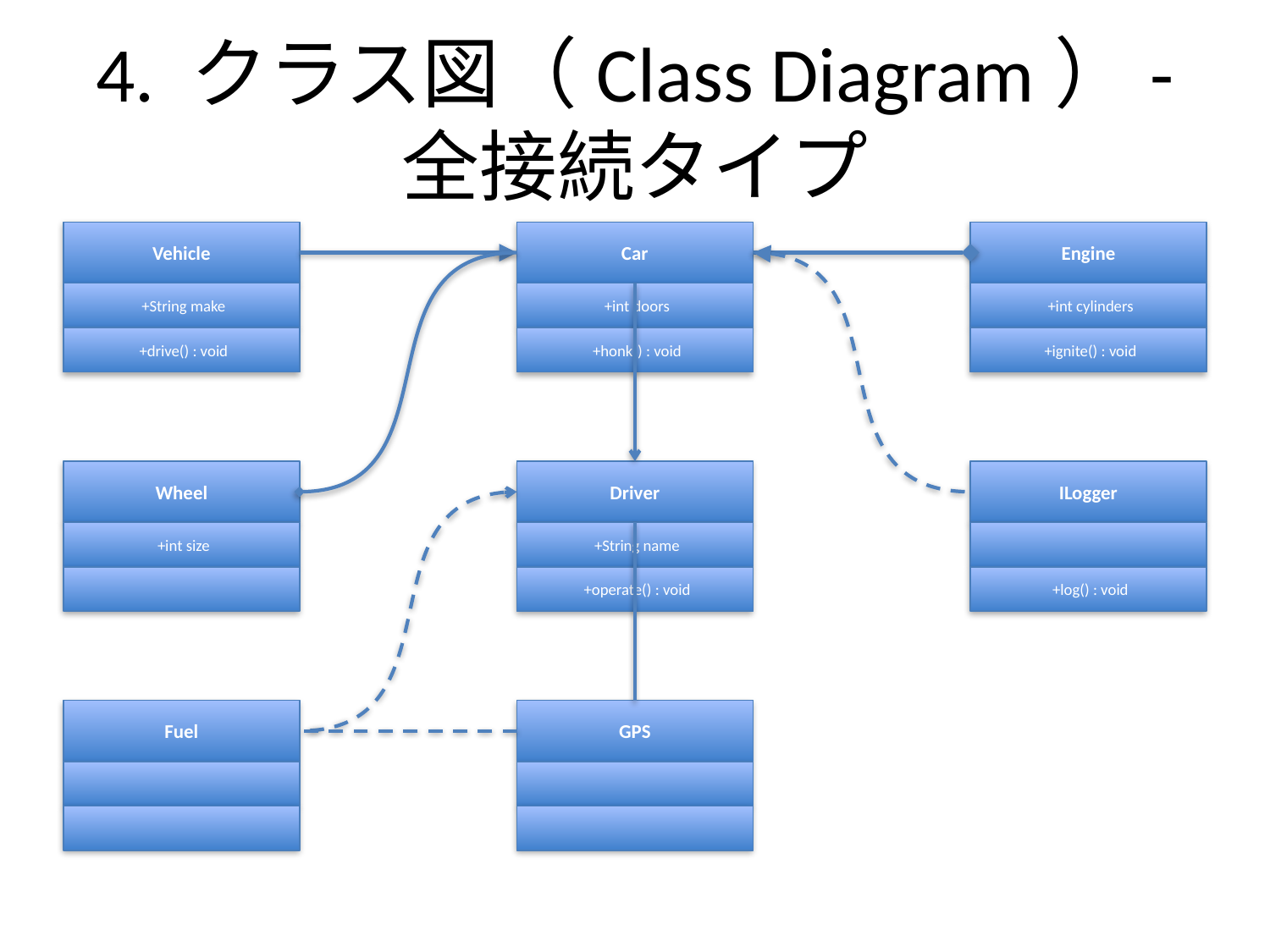

# 4. クラス図（Class Diagram）- 全接続タイプ

Vehicle
+String make
+drive() : void
Car
+int doors
+honk() : void
Engine
+int cylinders
+ignite() : void
Wheel
+int size

Driver
+String name
+operate() : void
ILogger

+log() : void
Fuel

GPS